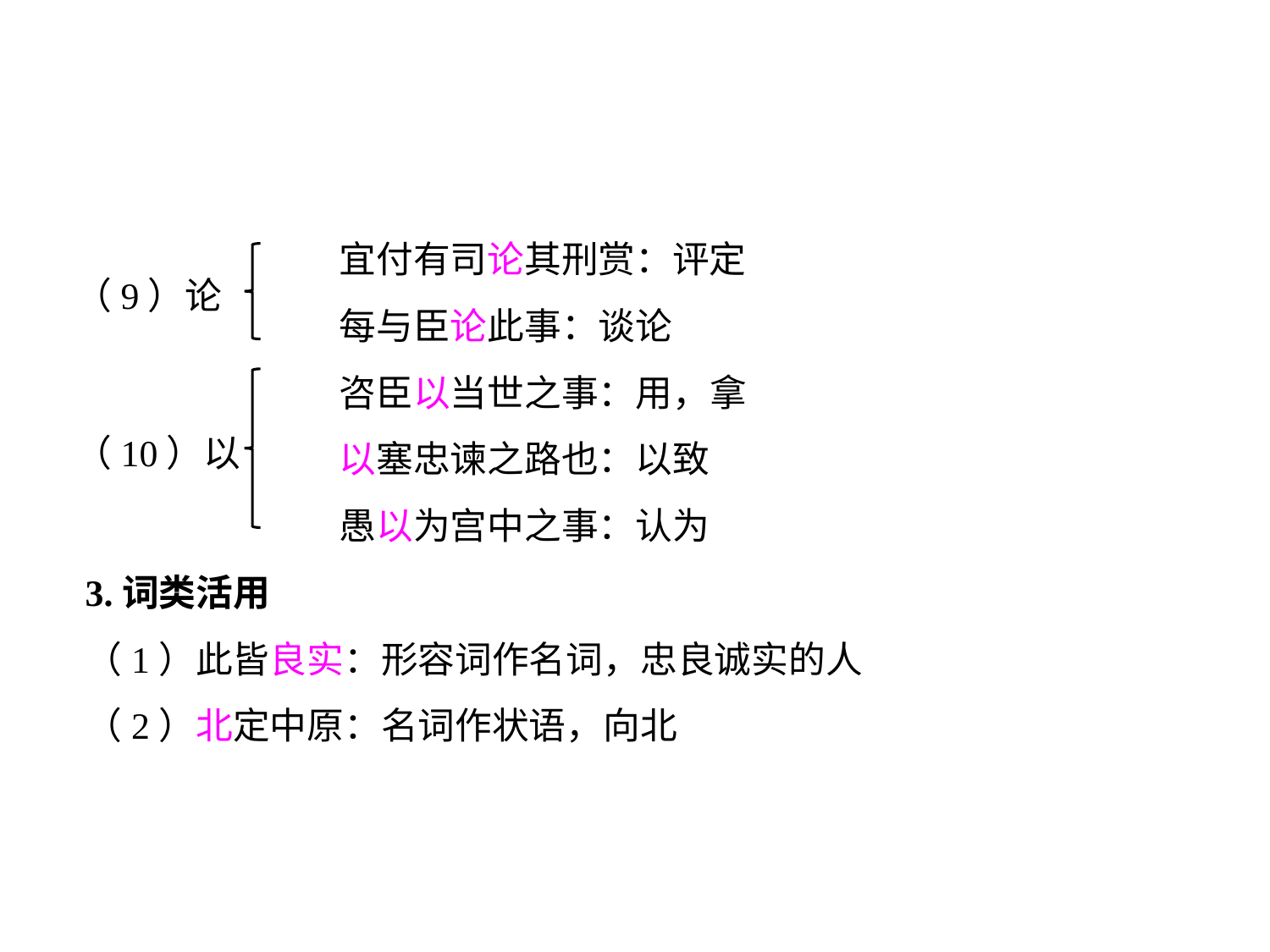

宜付有司论其刑赏：评定
		每与臣论此事：谈论
		咨臣以当世之事：用，拿
		以塞忠谏之路也：以致
		愚以为宫中之事：认为
3.词类活用
（1）此皆良实：形容词作名词，忠良诚实的人
（2）北定中原：名词作状语，向北

（9）论

（10）以